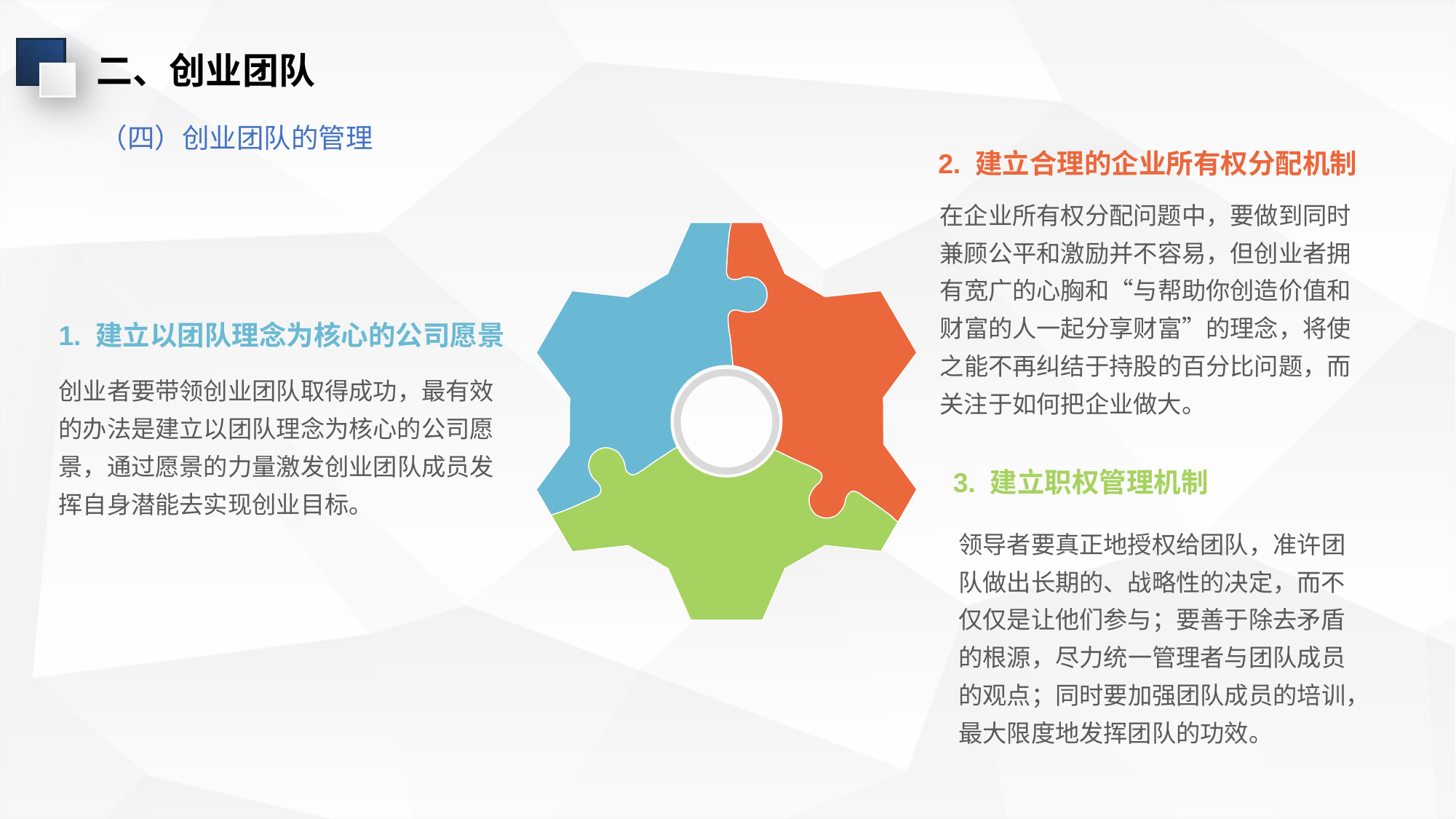

二、创业团队
（四）创业团队的管理
2. 建立合理的企业所有权分配机制
在企业所有权分配问题中，要做到同时兼顾公平和激励并不容易，但创业者拥有宽广的心胸和“与帮助你创造价值和财富的人一起分享财富”的理念，将使之能不再纠结于持股的百分比问题，而关注于如何把企业做大。

1. 建立以团队理念为核心的公司愿景
创业者要带领创业团队取得成功，最有效的办法是建立以团队理念为核心的公司愿景，通过愿景的力量激发创业团队成员发挥自身潜能去实现创业目标。

3. 建立职权管理机制
领导者要真正地授权给团队，准许团队做出长期的、战略性的决定，而不仅仅是让他们参与；要善于除去矛盾的根源，尽力统一管理者与团队成员的观点；同时要加强团队成员的培训，最大限度地发挥团队的功效。